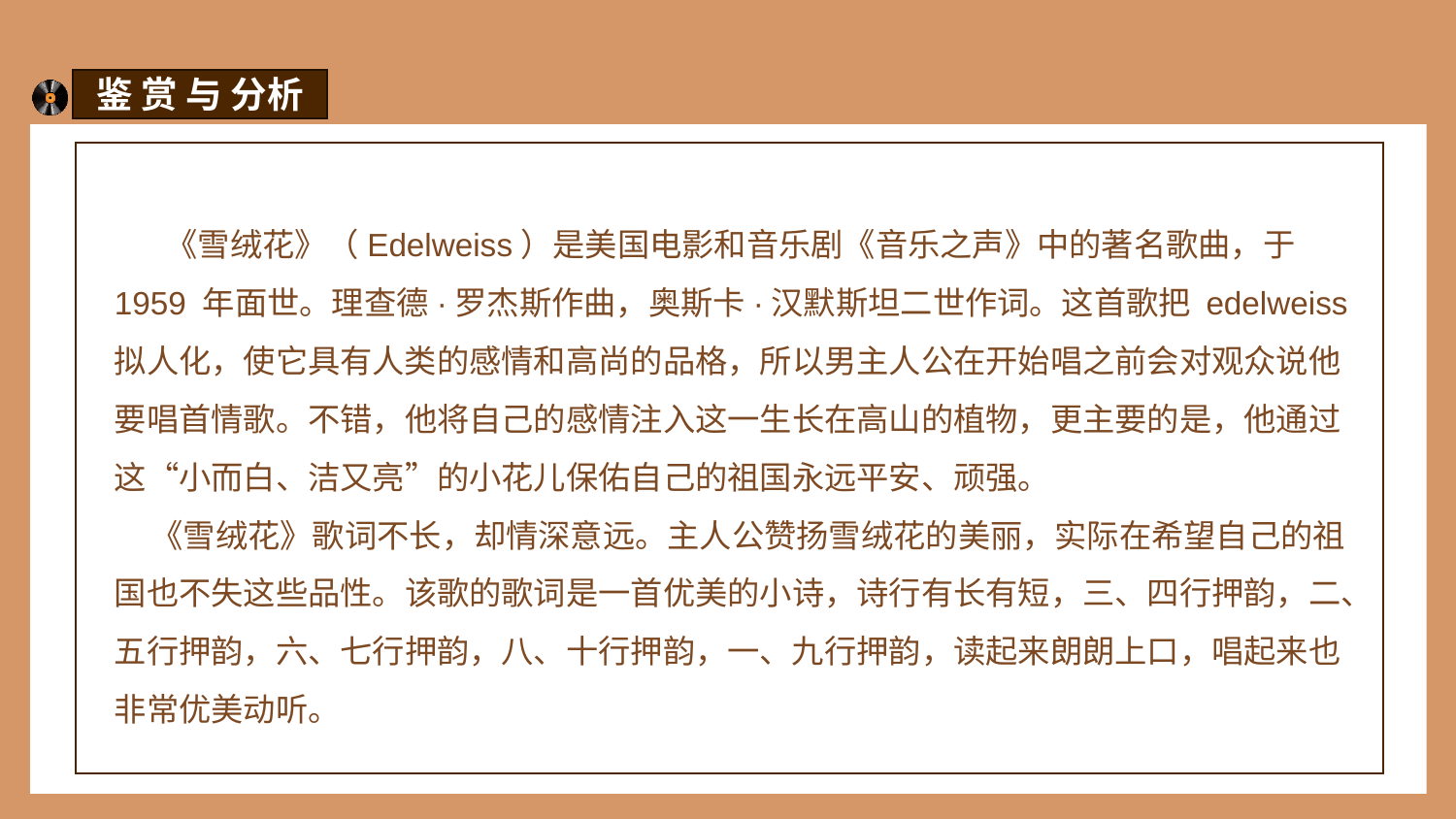

鉴 赏 与 分析

      《雪绒花》（Edelweiss）是美国电影和音乐剧《音乐之声》中的著名歌曲，于1959 年面世。理查德·罗杰斯作曲，奥斯卡·汉默斯坦二世作词。这首歌把 edelweiss 拟人化，使它具有人类的感情和高尚的品格，所以男主人公在开始唱之前会对观众说他要唱首情歌。不错，他将自己的感情注入这一生长在高山的植物，更主要的是，他通过这“小而白、洁又亮”的小花儿保佑自己的祖国永远平安、顽强。
    《雪绒花》歌词不长，却情深意远。主人公赞扬雪绒花的美丽，实际在希望自己的祖国也不失这些品性。该歌的歌词是一首优美的小诗，诗行有长有短，三、四行押韵，二、五行押韵，六、七行押韵，八、十行押韵，一、九行押韵，读起来朗朗上口，唱起来也非常优美动听。